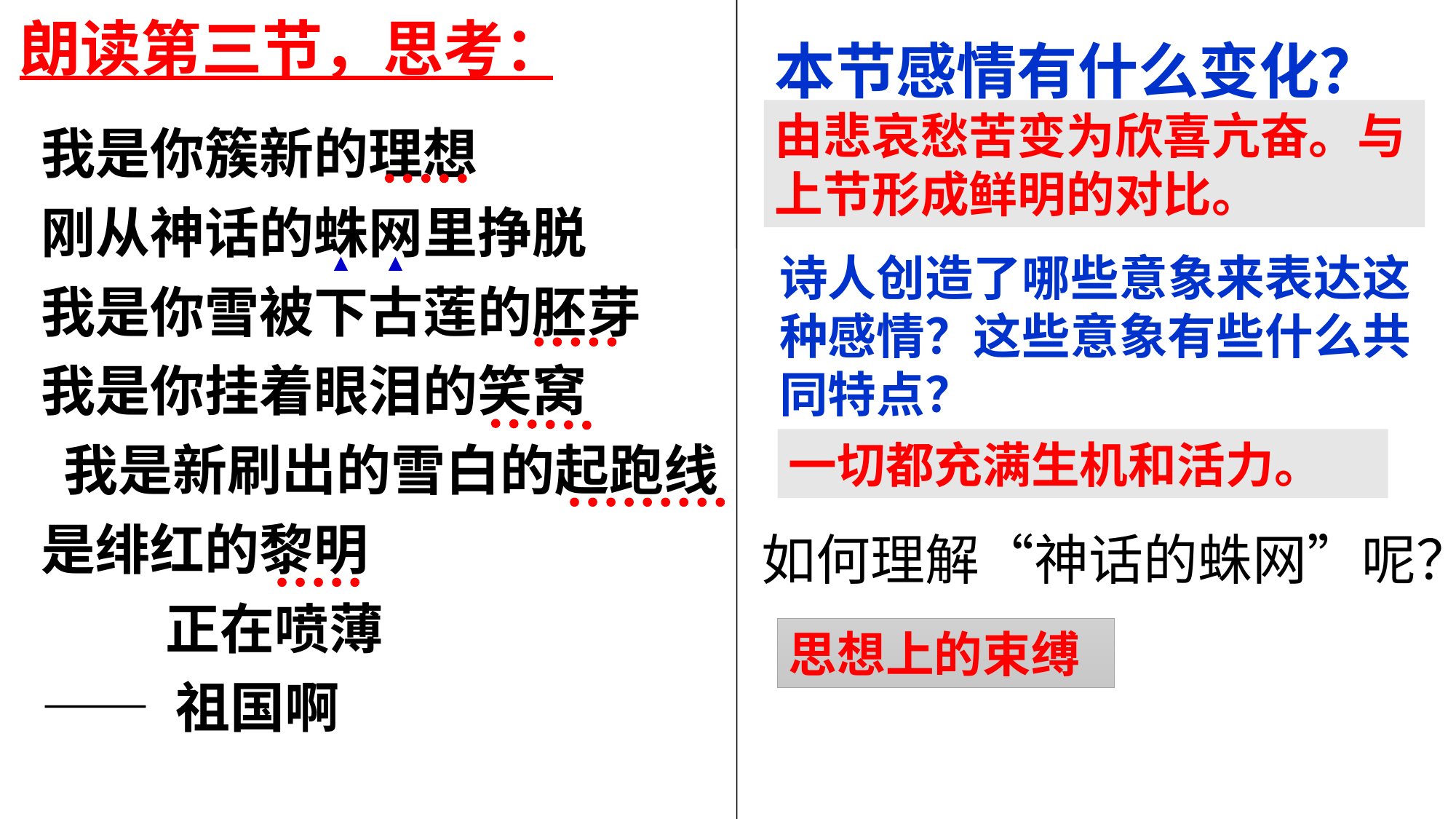

朗读第三节，思考：
本节感情有什么变化？

我是你簇新的理想
刚从神话的蛛网里挣脱
我是你雪被下古莲的胚芽
我是你挂着眼泪的笑窝
我是新刷出的雪白的起跑线
是绯红的黎明
         正在喷薄
—— 祖国啊
由悲哀愁苦变为欣喜亢奋。与上节形成鲜明的对比。

▲
▲
诗人创造了哪些意象来表达这种感情？这些意象有些什么共同特点？

一切都充满生机和活力。

如何理解“神话的蛛网”呢？

思想上的束缚